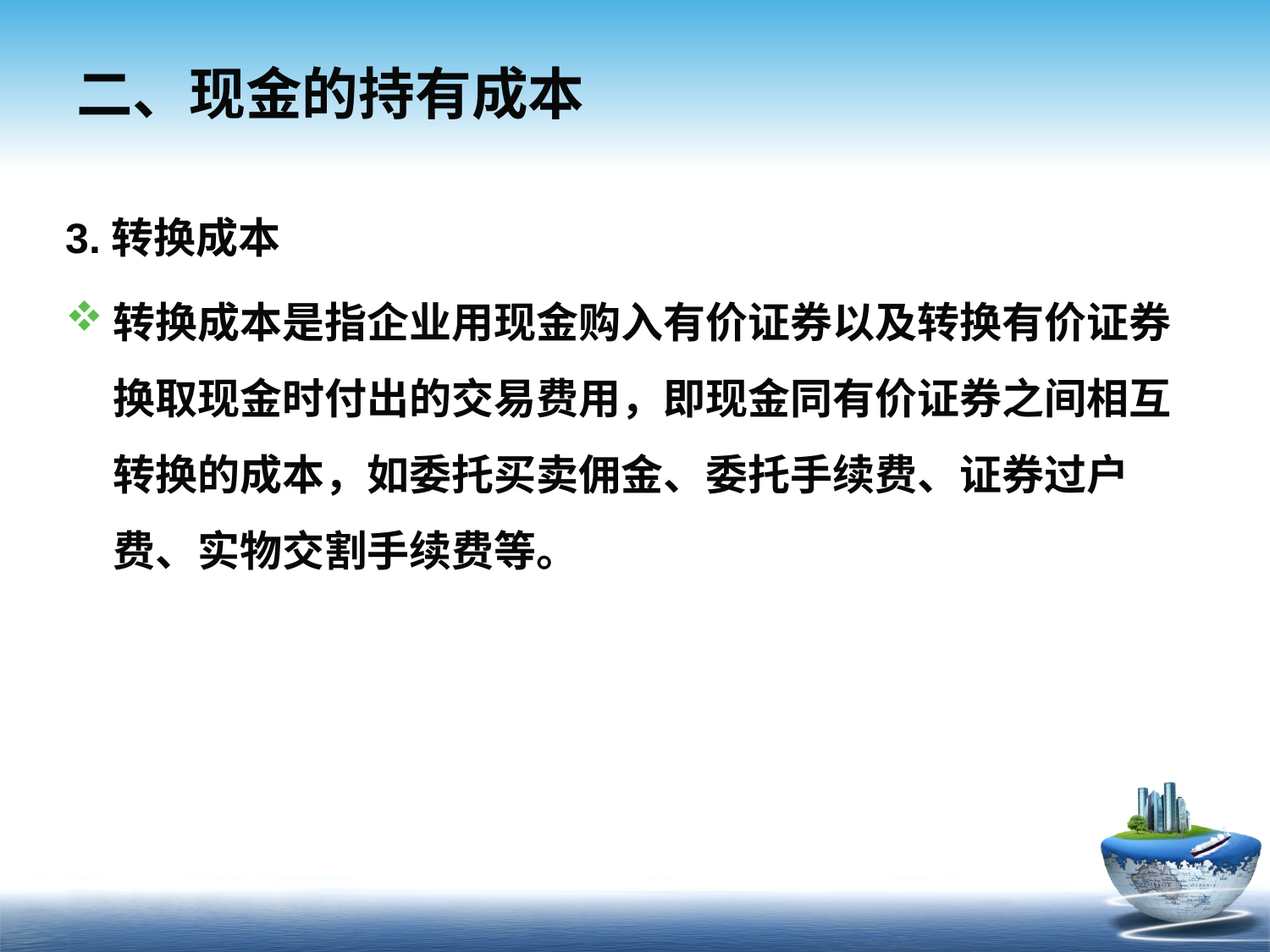

# 二、现金的持有成本
3.转换成本
转换成本是指企业用现金购入有价证券以及转换有价证券换取现金时付出的交易费用，即现金同有价证券之间相互转换的成本，如委托买卖佣金、委托手续费、证券过户费、实物交割手续费等。